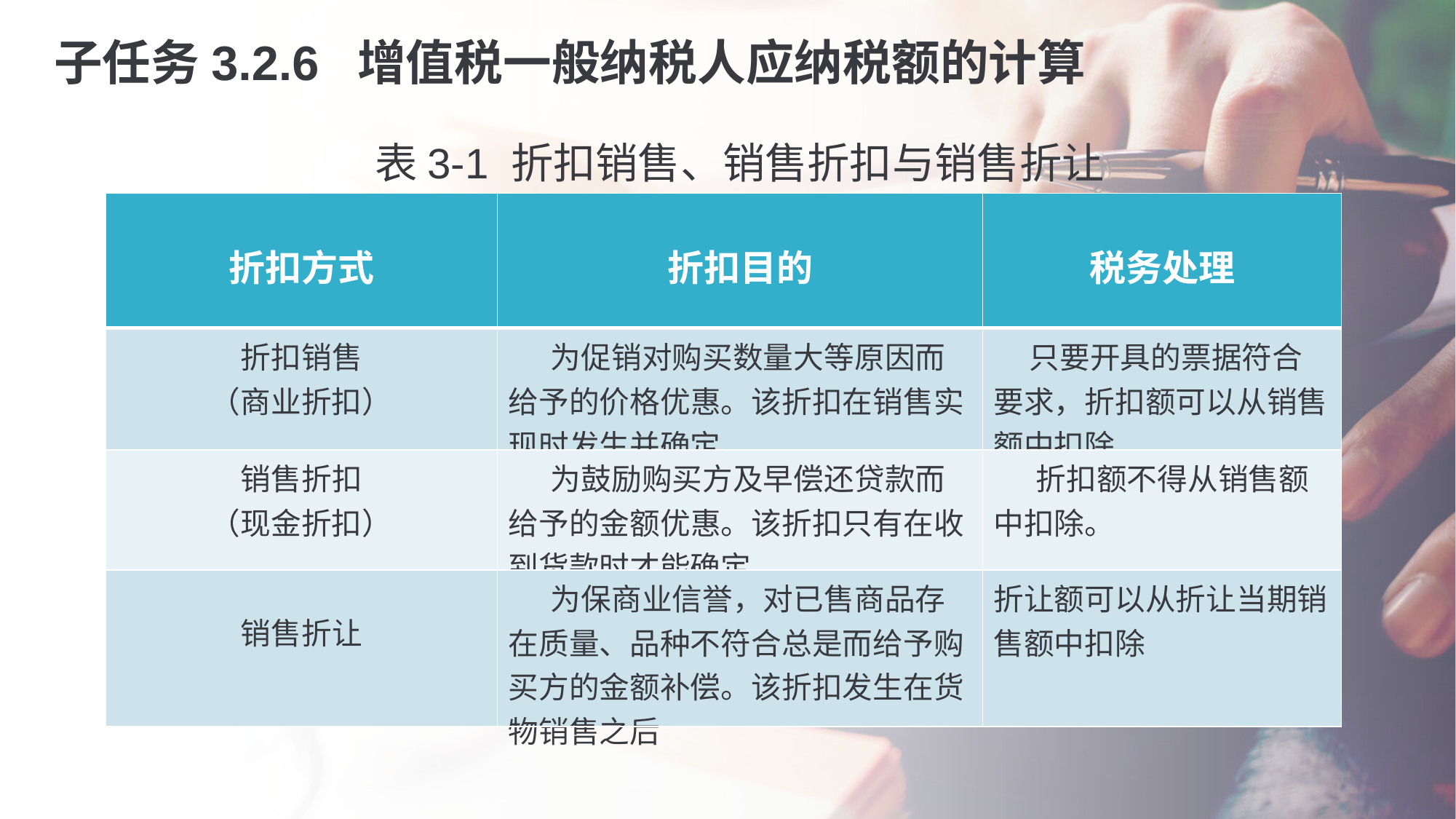

子任务3.2.6  增值税一般纳税人应纳税额的计算
 表3-1 折扣销售、销售折扣与销售折让
| 折扣方式 | 折扣目的 | 税务处理 |
| --- | --- | --- |
| 折扣销售 （商业折扣） | 为促销对购买数量大等原因而给予的价格优惠。该折扣在销售实现时发生并确定。 | 只要开具的票据符合要求，折扣额可以从销售额中扣除 |
| 销售折扣 （现金折扣） | 为鼓励购买方及早偿还贷款而给予的金额优惠。该折扣只有在收到货款时才能确定 | 折扣额不得从销售额中扣除。 |
| 销售折让 | 为保商业信誉，对已售商品存在质量、品种不符合总是而给予购买方的金额补偿。该折扣发生在货物销售之后 | 折让额可以从折让当期销售额中扣除 |